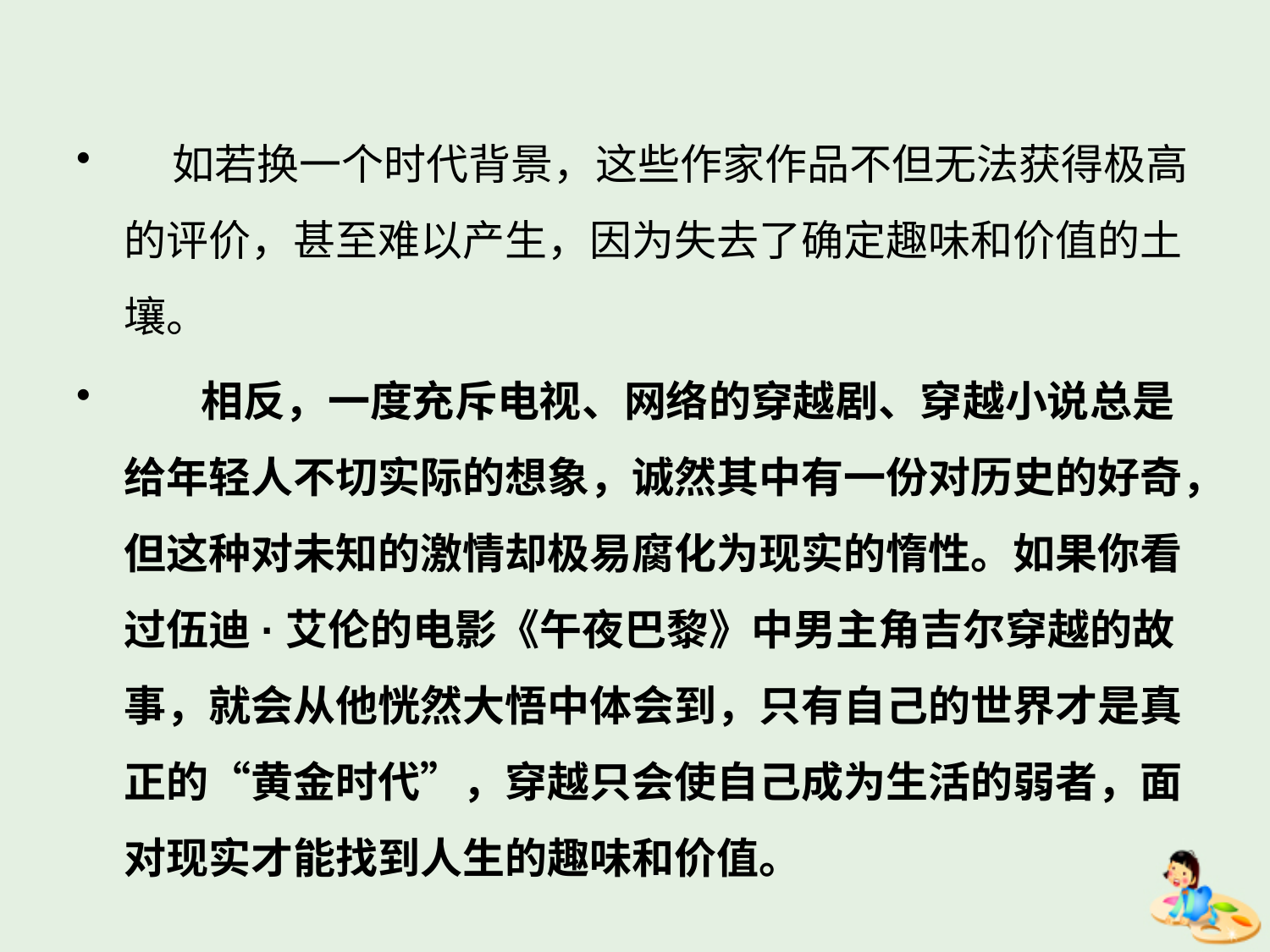

如若换一个时代背景，这些作家作品不但无法获得极高的评价，甚至难以产生，因为失去了确定趣味和价值的土壤。
       相反，一度充斥电视、网络的穿越剧、穿越小说总是给年轻人不切实际的想象，诚然其中有一份对历史的好奇，但这种对未知的激情却极易腐化为现实的惰性。如果你看过伍迪·艾伦的电影《午夜巴黎》中男主角吉尔穿越的故事，就会从他恍然大悟中体会到，只有自己的世界才是真正的“黄金时代”，穿越只会使自己成为生活的弱者，面对现实才能找到人生的趣味和价值。